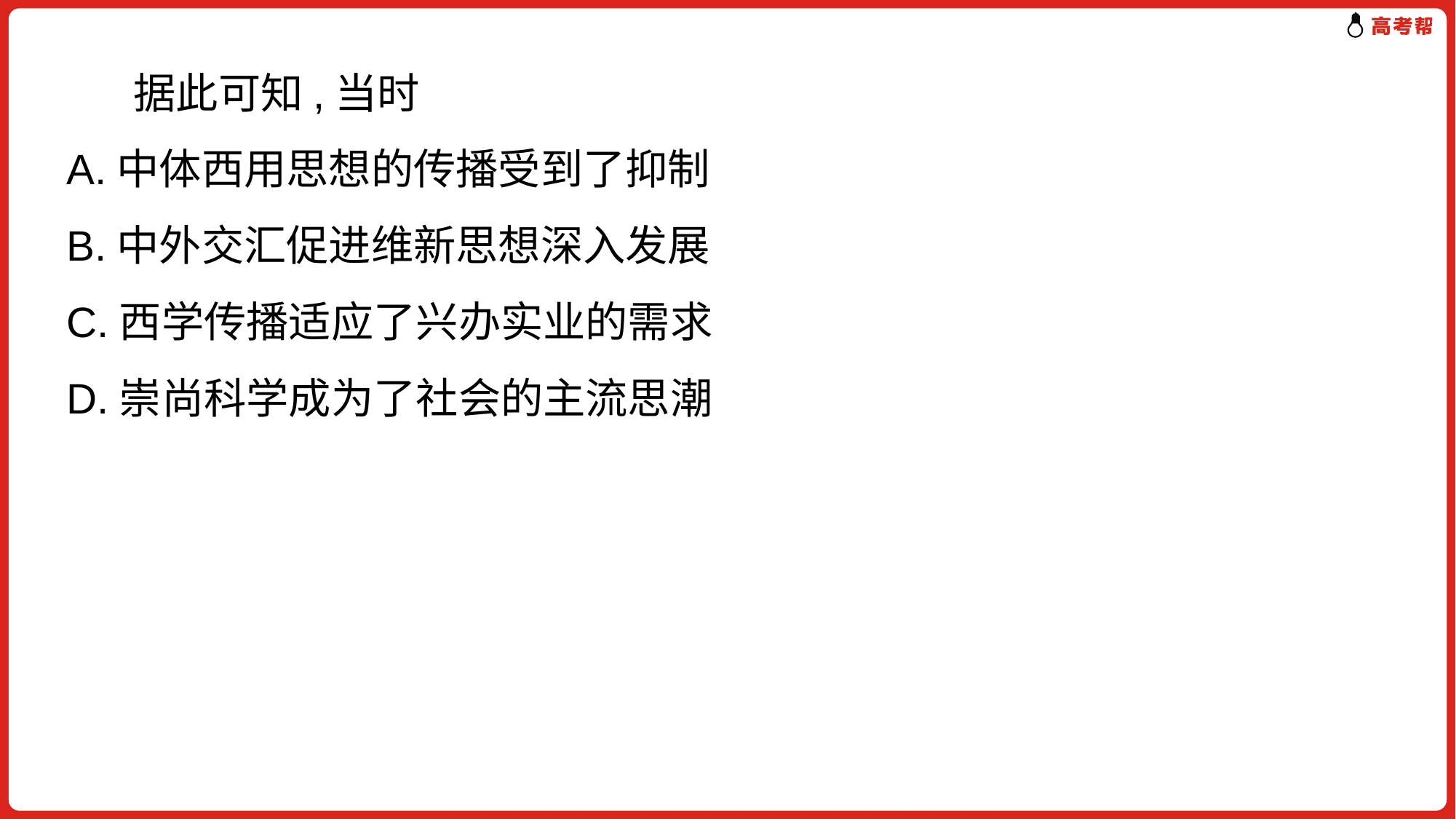

据此可知,当时
A.中体西用思想的传播受到了抑制
B.中外交汇促进维新思想深入发展
C.西学传播适应了兴办实业的需求
D.崇尚科学成为了社会的主流思潮